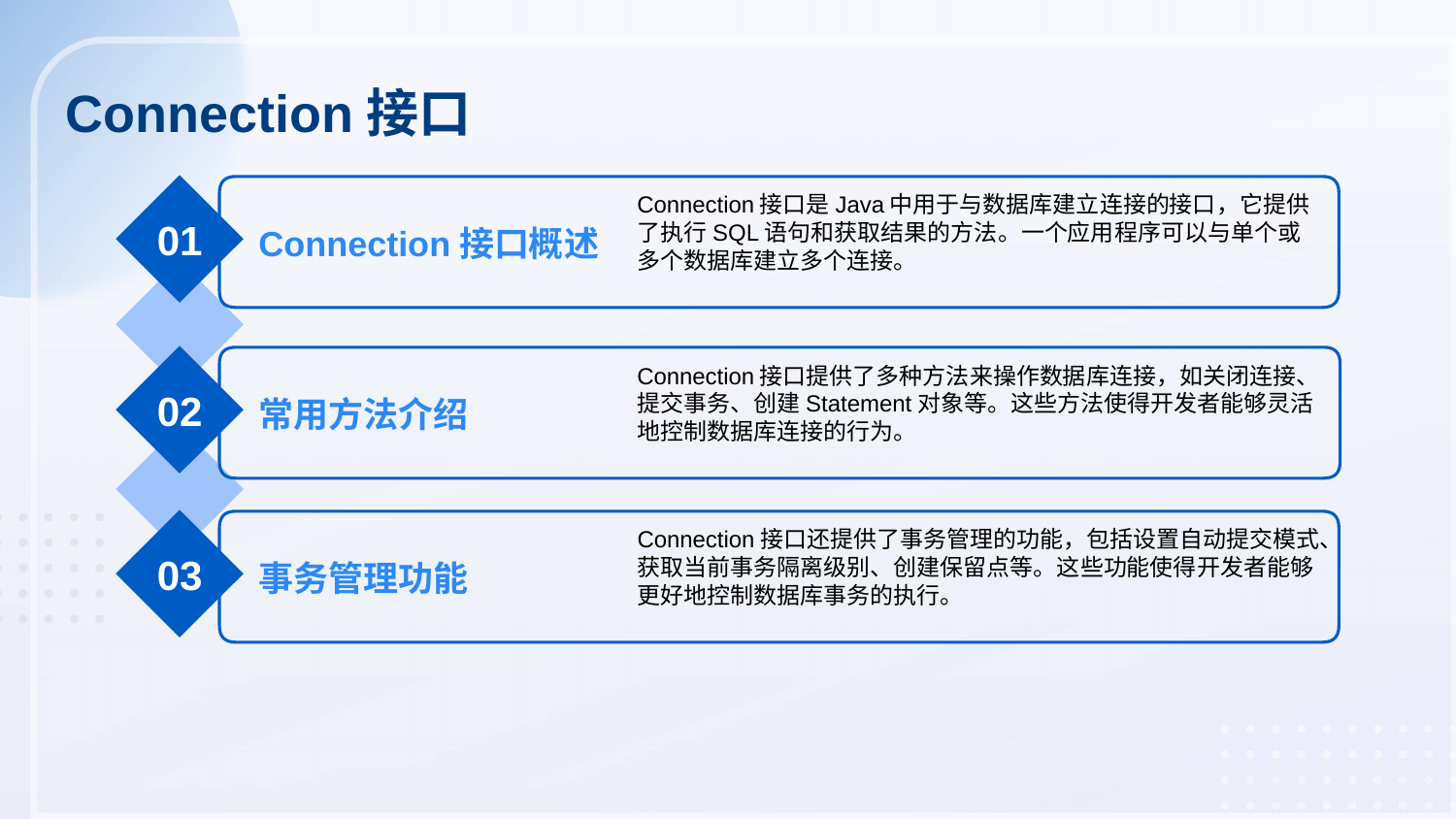

Connection接口
Connection接口是Java中用于与数据库建立连接的接口，它提供了执行SQL语句和获取结果的方法。一个应用程序可以与单个或多个数据库建立多个连接。

01

Connection接口概述

Connection接口提供了多种方法来操作数据库连接，如关闭连接、提交事务、创建Statement对象等。这些方法使得开发者能够灵活地控制数据库连接的行为。

02

常用方法介绍

Connection接口还提供了事务管理的功能，包括设置自动提交模式、获取当前事务隔离级别、创建保留点等。这些功能使得开发者能够更好地控制数据库事务的执行。

03

事务管理功能